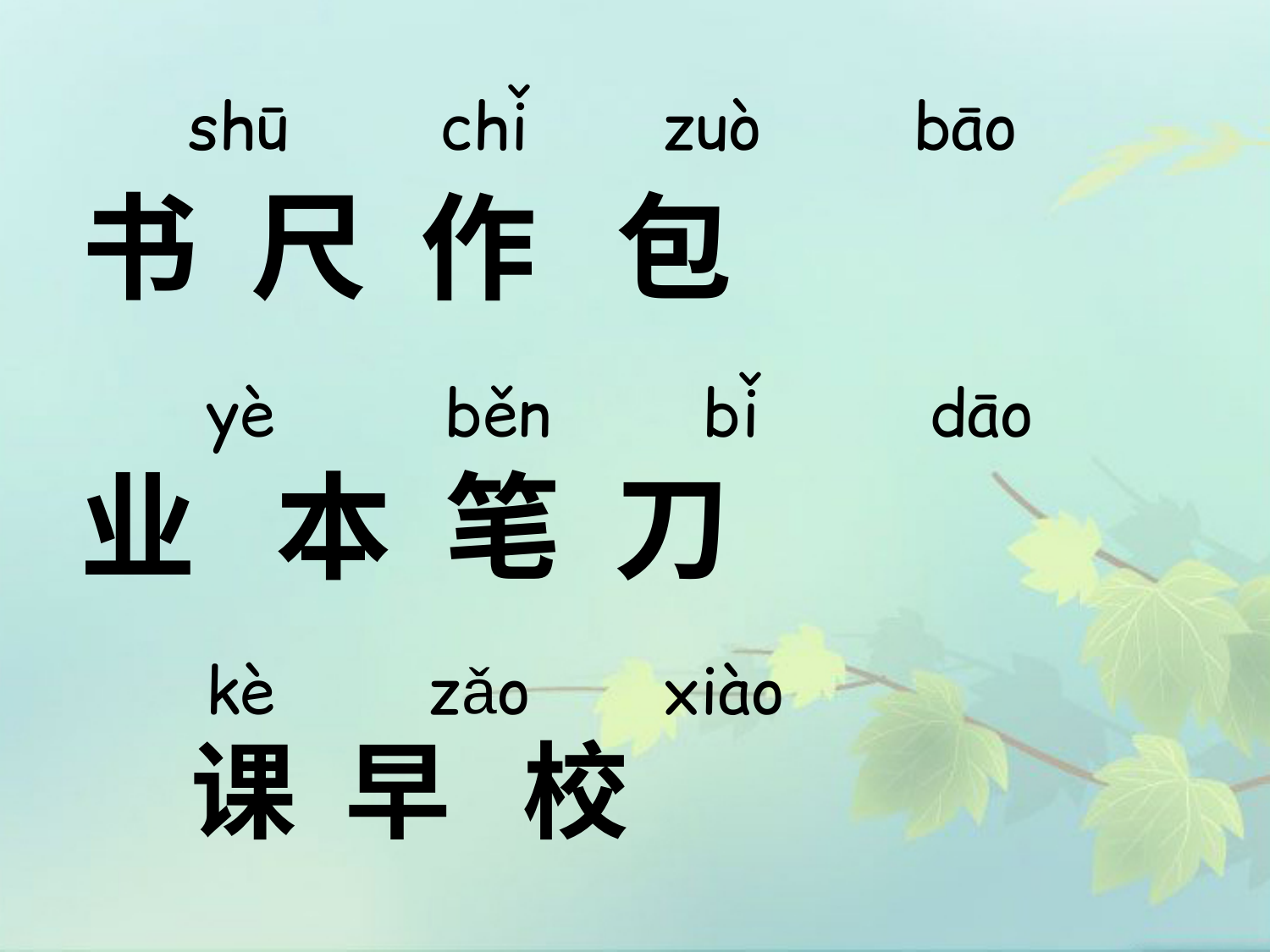

shū        chǐ       zuò        bāo
    书  尺  作   包

   业   本  笔  刀

     yè         běn        bǐ         dāo
kè        zǎo       xiào
课  早   校